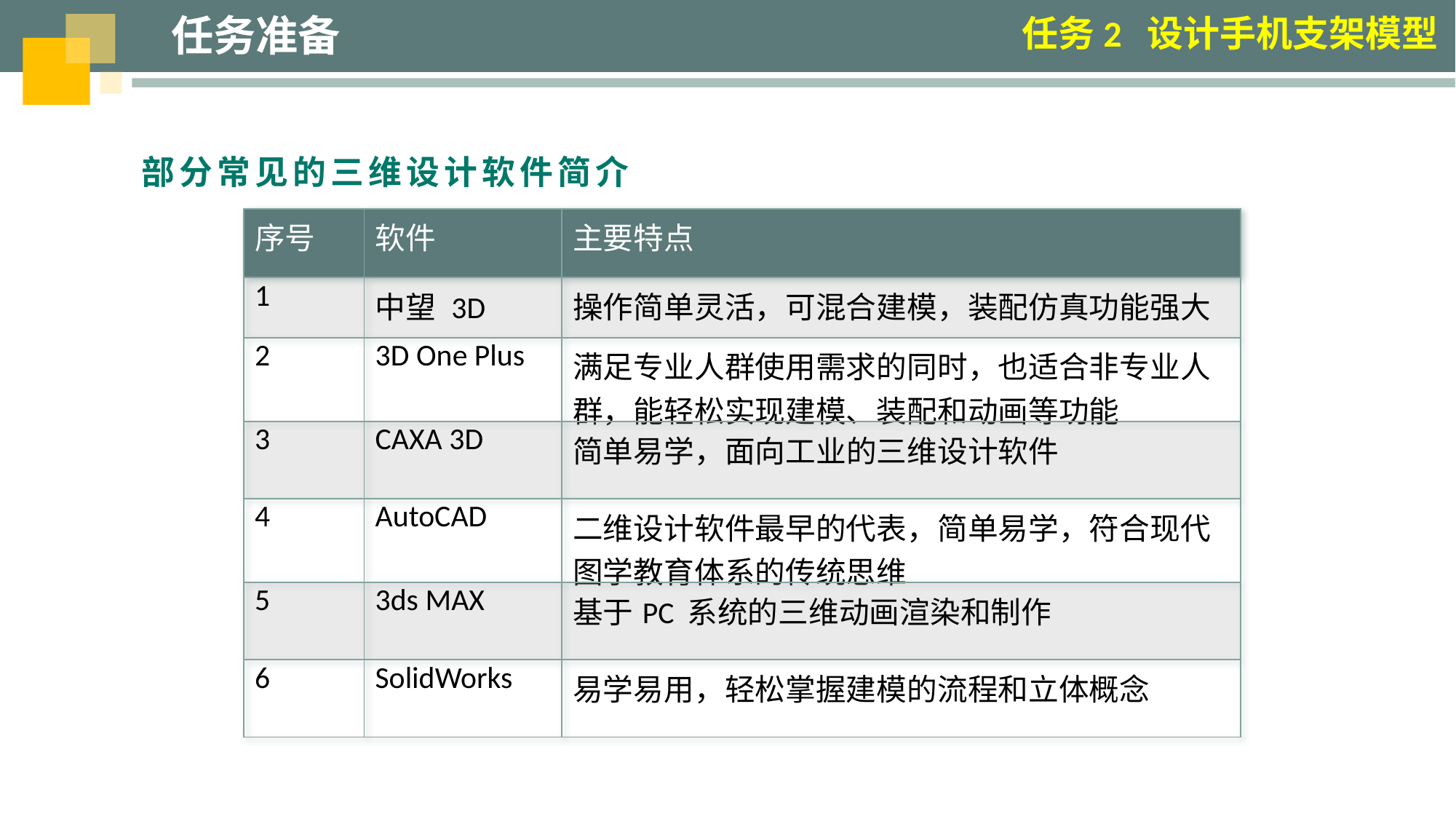

任务准备
任务2  设计手机支架模型

部分常见的三维设计软件简介
| 序号 | 软件 | 主要特点 |
| --- | --- | --- |
| 1 | 中望 3D | 操作简单灵活，可混合建模，装配仿真功能强大 |
| 2 | 3D One Plus | 满足专业人群使用需求的同时，也适合非专业人群，能轻松实现建模、装配和动画等功能 |
| 3 | CAXA 3D | 简单易学，面向工业的三维设计软件 |
| 4 | AutoCAD | 二维设计软件最早的代表，简单易学，符合现代图学教育体系的传统思维 |
| 5 | 3ds MAX | 基于PC 系统的三维动画渲染和制作 |
| 6 | SolidWorks | 易学易用，轻松掌握建模的流程和立体概念 |